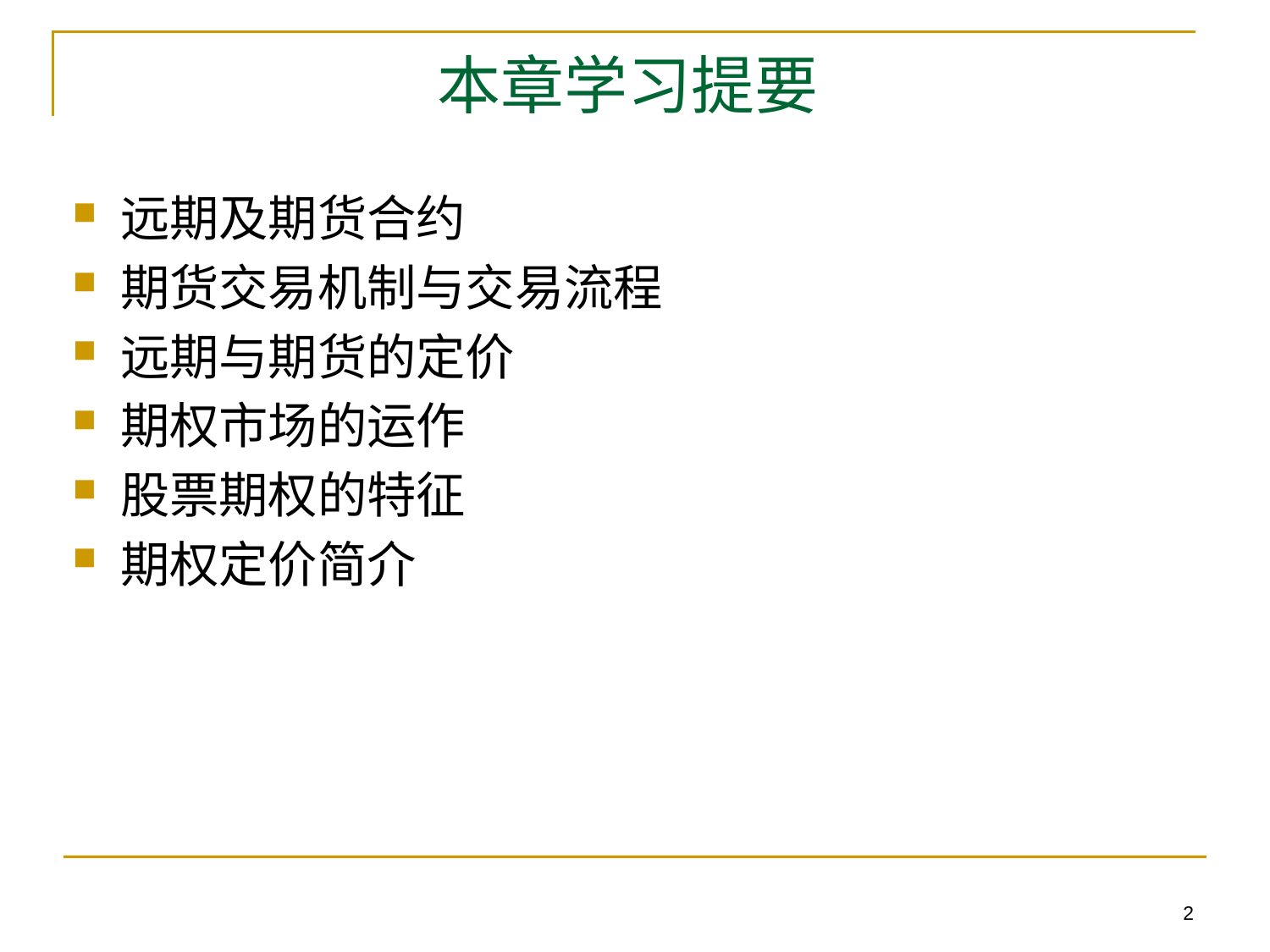

# 本章学习提要
远期及期货合约
期货交易机制与交易流程
远期与期货的定价
期权市场的运作
股票期权的特征
期权定价简介
2